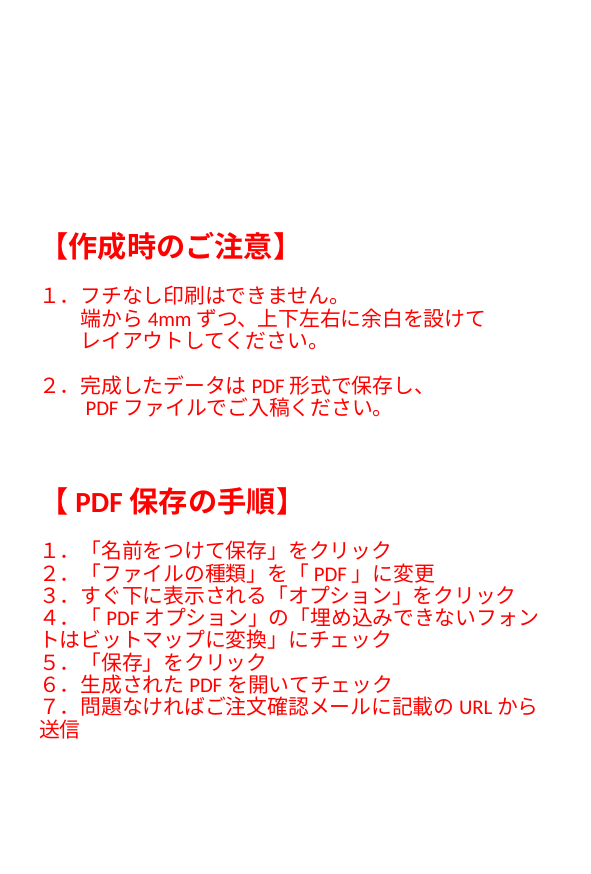

# 【作成時のご注意】 １．フチなし印刷はできません。 　　端から4mmずつ、上下左右に余白を設けて 　　レイアウトしてください。 ２．完成したデータはPDF形式で保存し、 　　PDFファイルでご入稿ください。 【PDF保存の手順】 １．「名前をつけて保存」をクリック ２．「ファイルの種類」を「PDF」に変更 ３．すぐ下に表示される「オプション」をクリック ４．「PDFオプション」の「埋め込みできないフォントはビットマップに変換」にチェック ５．「保存」をクリック ６．生成されたPDFを開いてチェック ７．問題なければご注文確認メールに記載のURLから送信